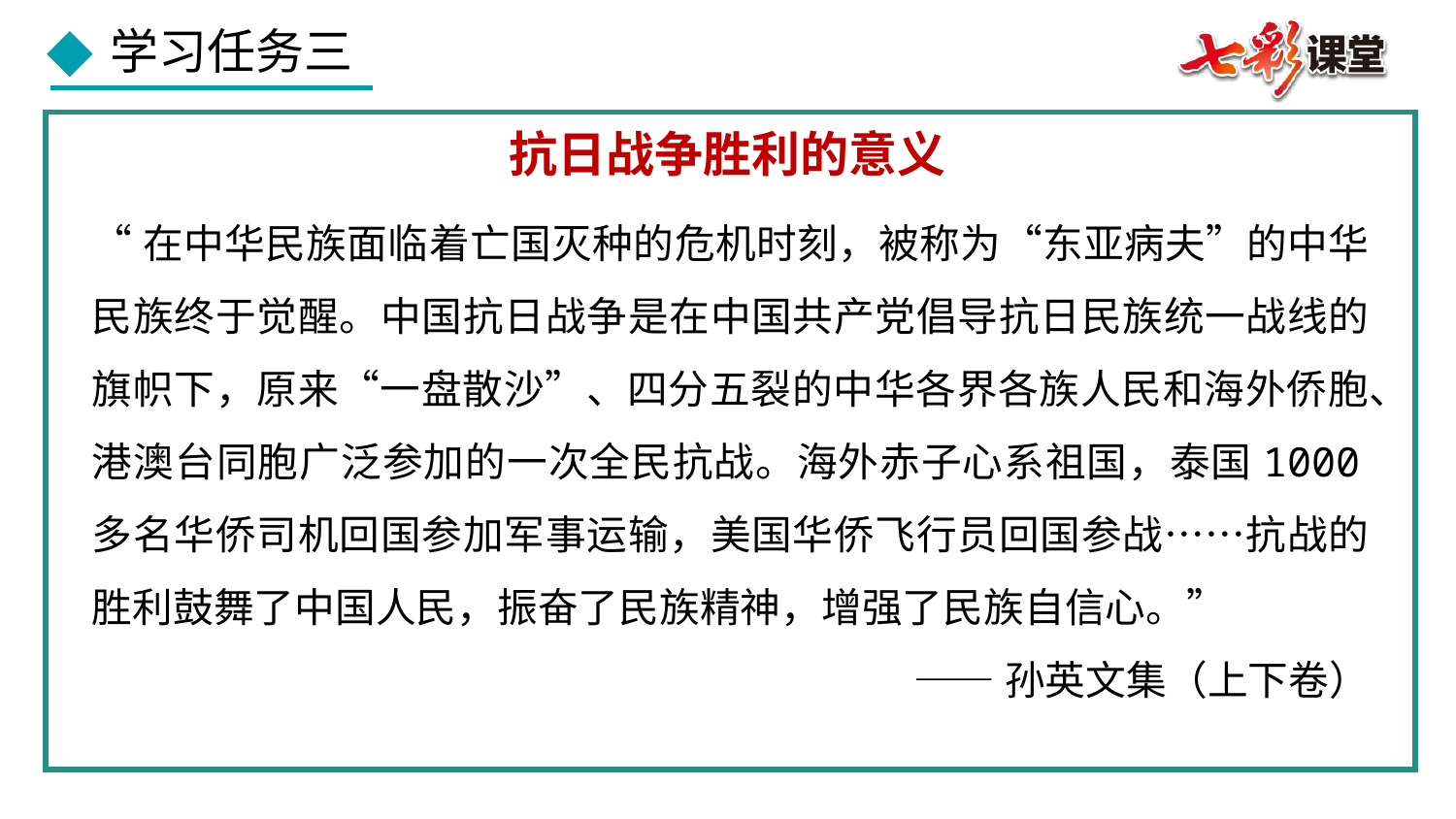

抗日战争胜利的意义
“在中华民族面临着亡国灭种的危机时刻，被称为“东亚病夫”的中华民族终于觉醒。中国抗日战争是在中国共产党倡导抗日民族统一战线的旗帜下，原来“一盘散沙”、四分五裂的中华各界各族人民和海外侨胞、港澳台同胞广泛参加的一次全民抗战。海外赤子心系祖国，泰国1000多名华侨司机回国参加军事运输，美国华侨飞行员回国参战……抗战的胜利鼓舞了中国人民，振奋了民族精神，增强了民族自信心。”
——孙英文集（上下卷）